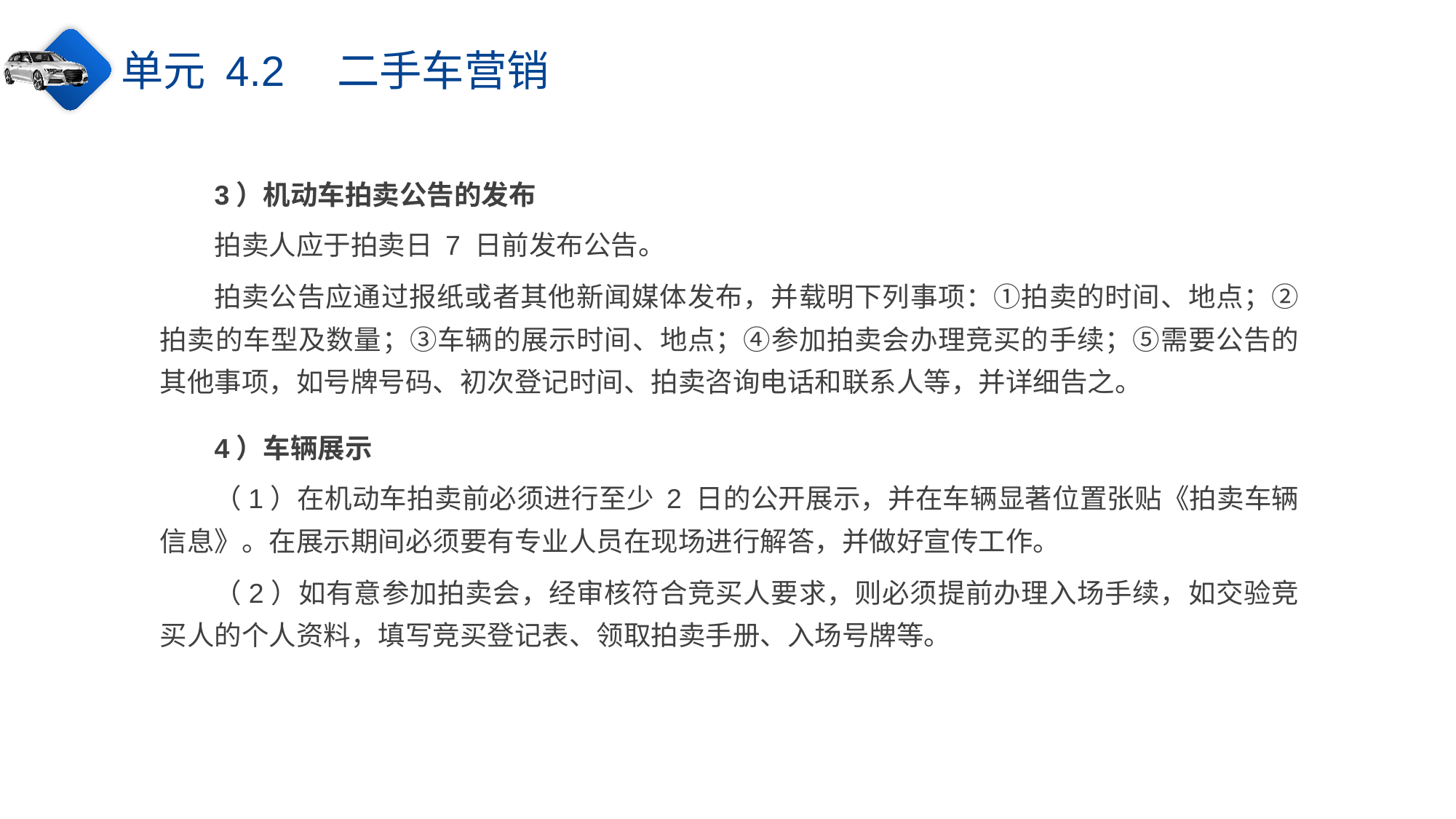

单元 4.2　二手车营销
3）机动车拍卖公告的发布
拍卖人应于拍卖日 7 日前发布公告。
拍卖公告应通过报纸或者其他新闻媒体发布，并载明下列事项：①拍卖的时间、地点；②拍卖的车型及数量；③车辆的展示时间、地点；④参加拍卖会办理竞买的手续；⑤需要公告的其他事项，如号牌号码、初次登记时间、拍卖咨询电话和联系人等，并详细告之。
4）车辆展示
（1）在机动车拍卖前必须进行至少 2 日的公开展示，并在车辆显著位置张贴《拍卖车辆信息》。在展示期间必须要有专业人员在现场进行解答，并做好宣传工作。
（2）如有意参加拍卖会，经审核符合竞买人要求，则必须提前办理入场手续，如交验竞买人的个人资料，填写竞买登记表、领取拍卖手册、入场号牌等。